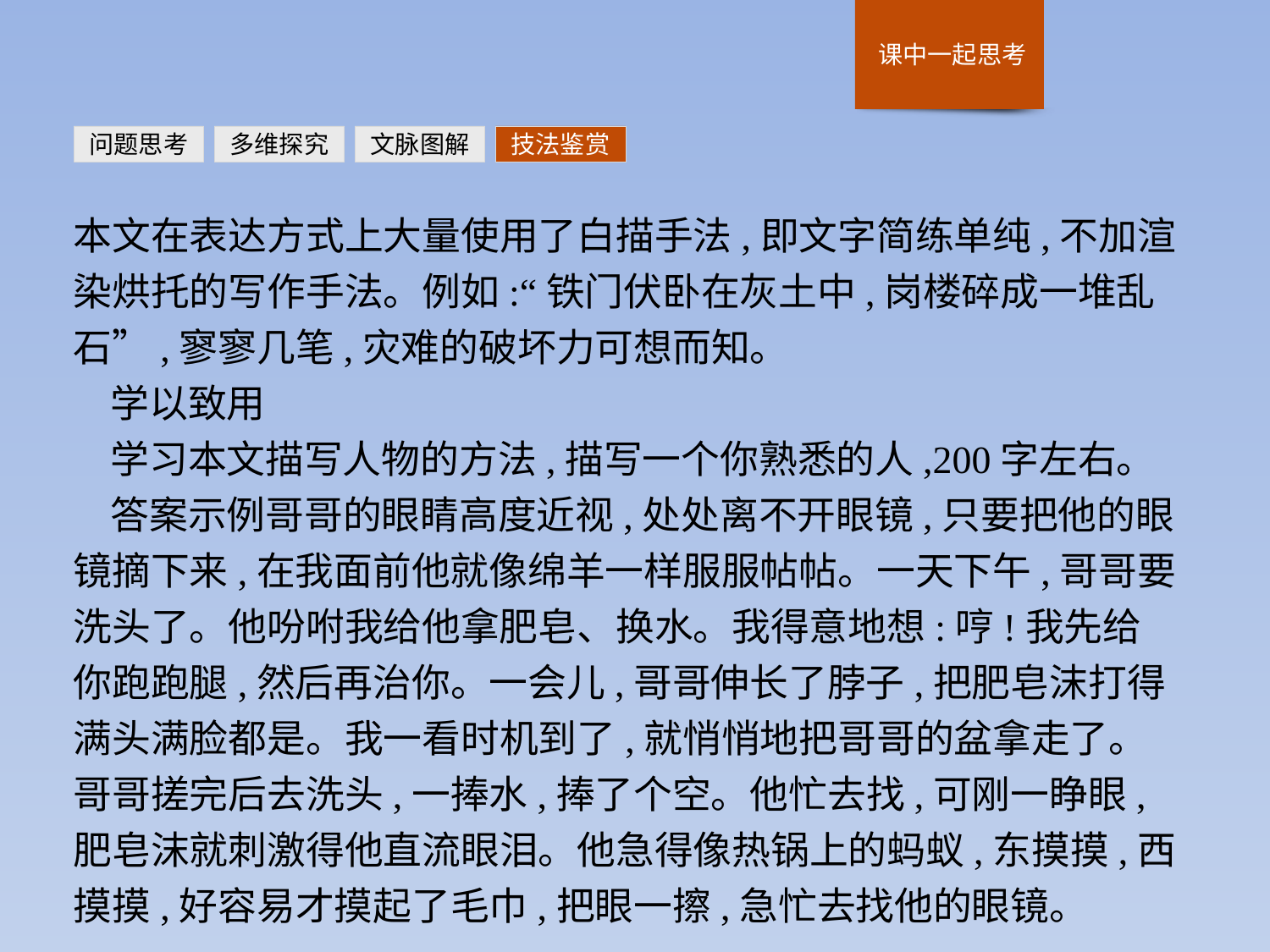

问题思考
多维探究
文脉图解
技法鉴赏
本文在表达方式上大量使用了白描手法,即文字简练单纯,不加渲染烘托的写作手法。例如:“铁门伏卧在灰土中,岗楼碎成一堆乱石”,寥寥几笔,灾难的破坏力可想而知。
学以致用
学习本文描写人物的方法,描写一个你熟悉的人,200字左右。
答案示例哥哥的眼睛高度近视,处处离不开眼镜,只要把他的眼镜摘下来,在我面前他就像绵羊一样服服帖帖。一天下午,哥哥要洗头了。他吩咐我给他拿肥皂、换水。我得意地想:哼!我先给你跑跑腿,然后再治你。一会儿,哥哥伸长了脖子,把肥皂沫打得满头满脸都是。我一看时机到了,就悄悄地把哥哥的盆拿走了。哥哥搓完后去洗头,一捧水,捧了个空。他忙去找,可刚一睁眼,肥皂沫就刺激得他直流眼泪。他急得像热锅上的蚂蚁,东摸摸,西摸摸,好容易才摸起了毛巾,把眼一擦,急忙去找他的眼镜。